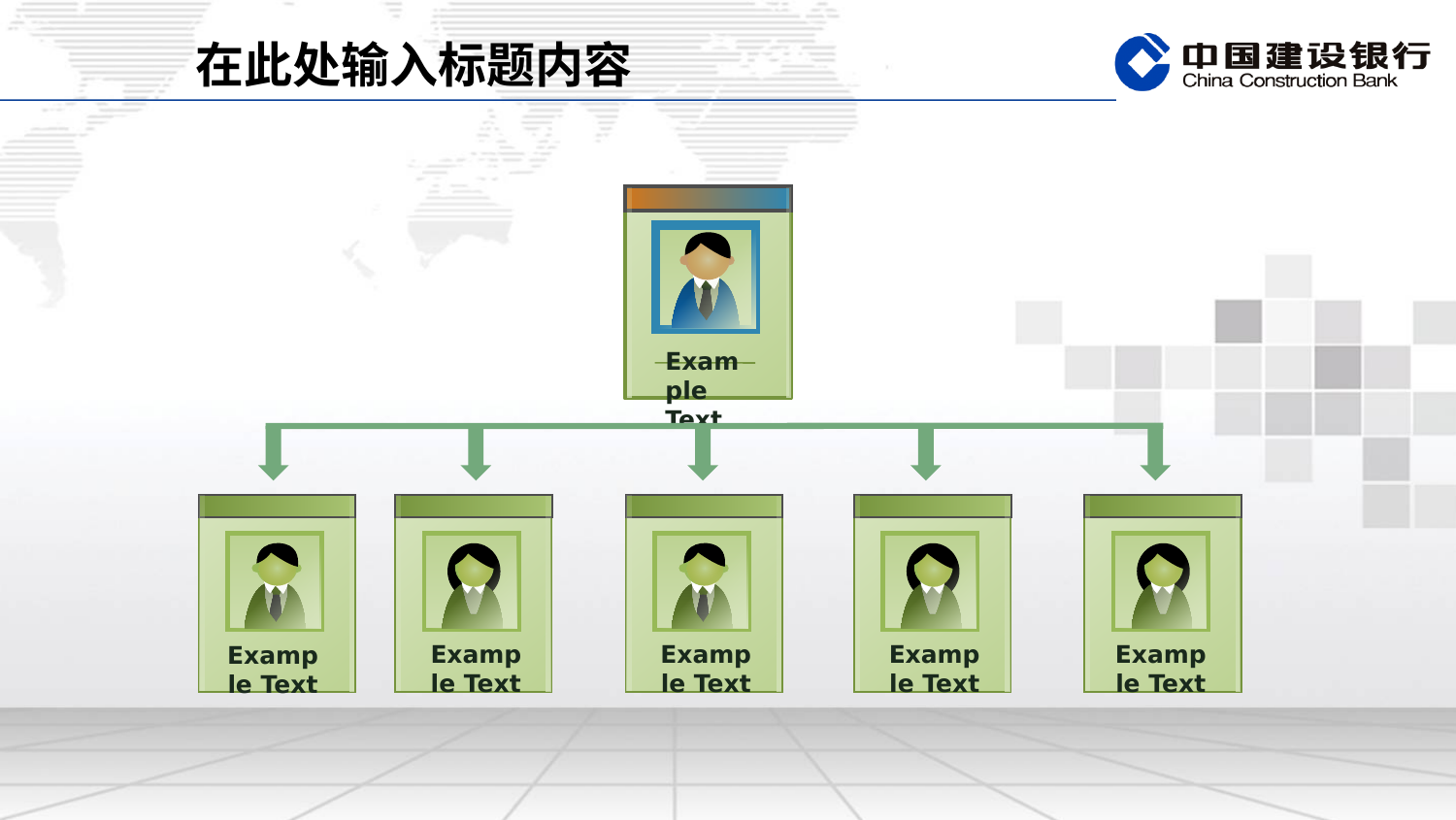

在此处输入标题内容

Example Text

Example Text

Example Text

Example Text

Example Text

Example Text